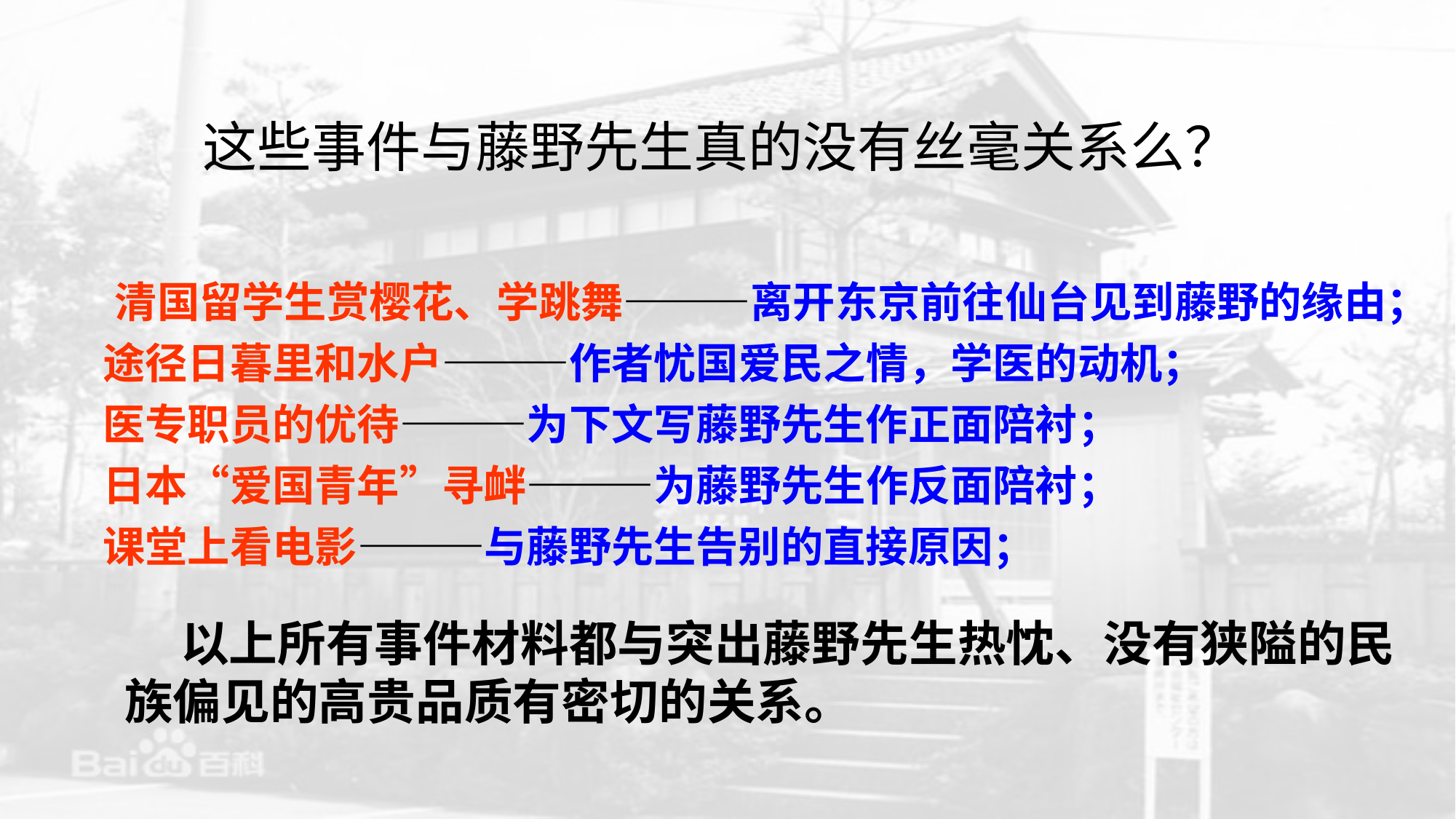

这些事件与藤野先生真的没有丝毫关系么？

    清国留学生赏樱花、学跳舞———离开东京前往仙台见到藤野的缘由；
  途径日暮里和水户———作者忧国爱民之情，学医的动机；
  医专职员的优待———为下文写藤野先生作正面陪衬；
  日本“爱国青年”寻衅———为藤野先生作反面陪衬；
  课堂上看电影———与藤野先生告别的直接原因；
    以上所有事件材料都与突出藤野先生热忱、没有狭隘的民族偏见的高贵品质有密切的关系。